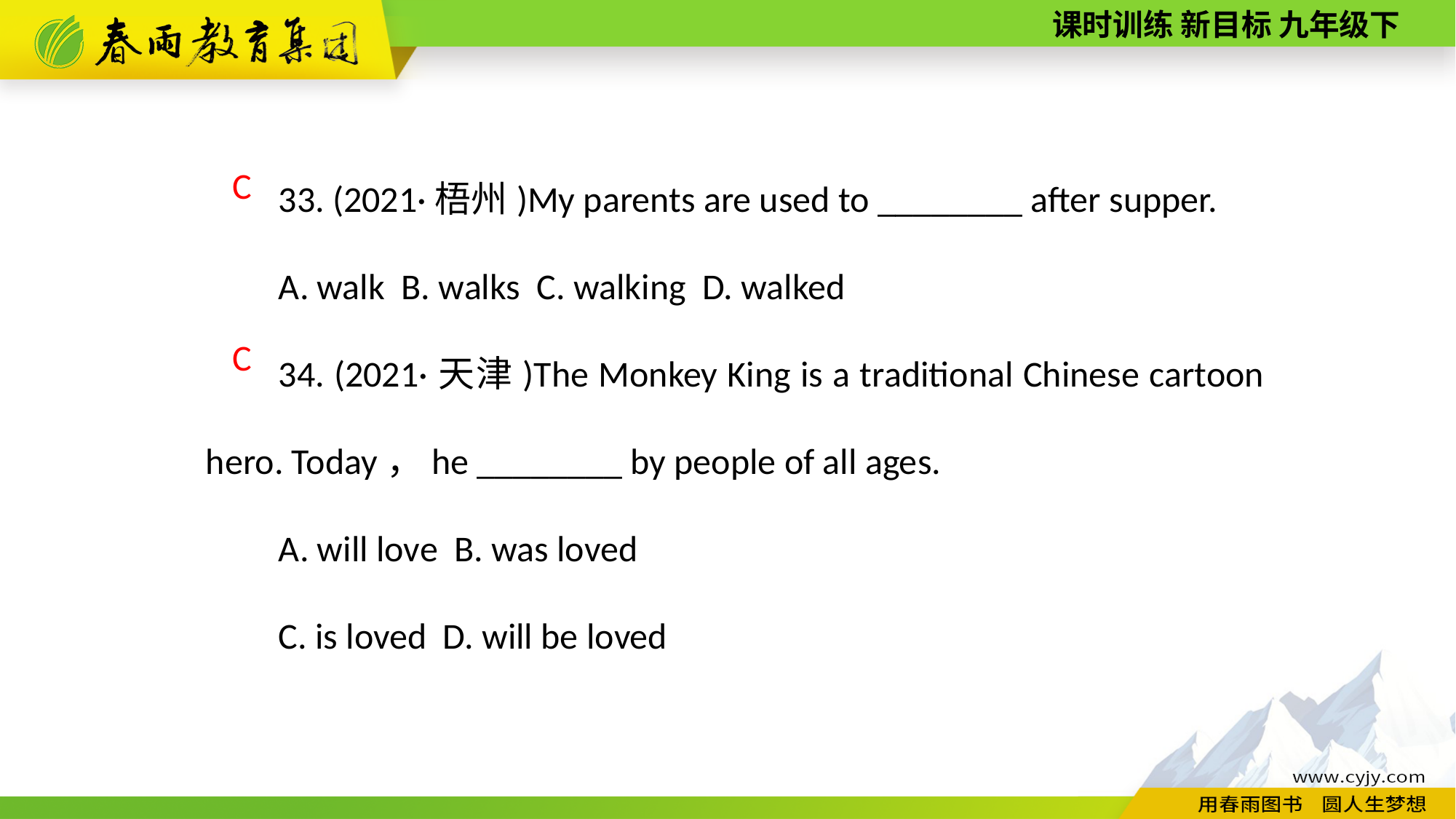

33. (2021·梧州)My parents are used to ________ after supper.
A. walk  B. walks  C. walking  D. walked
34. (2021·天津)The Monkey King is a traditional Chinese cartoon hero. Today，he ________ by people of all ages.
A. will love  B. was loved
C. is loved  D. will be loved
C
C